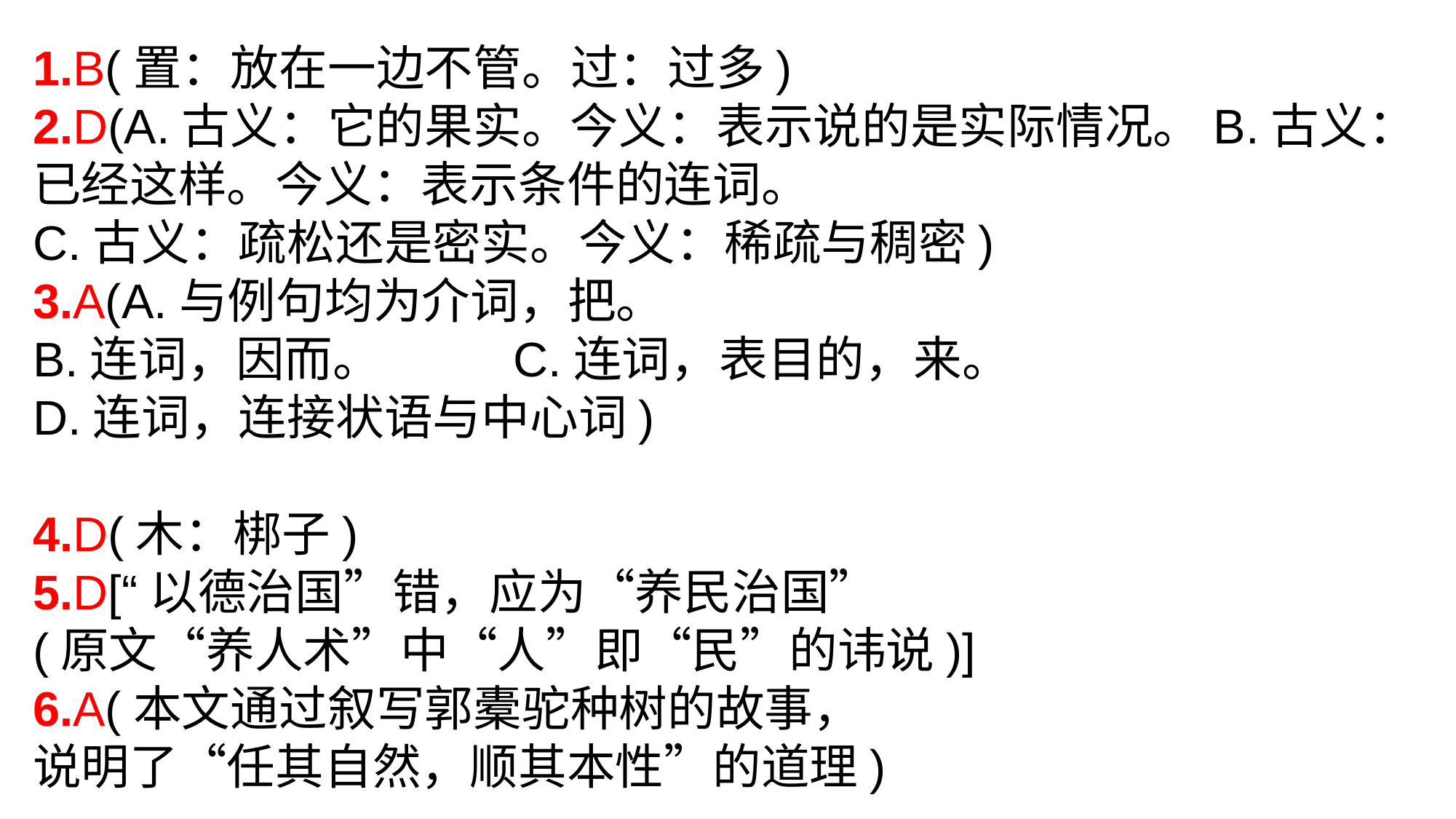

1.B(置：放在一边不管。过：过多)
2.D(A.古义：它的果实。今义：表示说的是实际情况。B.古义：已经这样。今义：表示条件的连词。
C.古义：疏松还是密实。今义：稀疏与稠密)
3.A(A.与例句均为介词，把。
B.连词，因而。           C.连词，表目的，来。
D.连词，连接状语与中心词)

4.D(木：梆子)
5.D[“以德治国”错，应为“养民治国”
(原文“养人术”中“人”即“民”的讳说)]
6.A(本文通过叙写郭橐驼种树的故事，
说明了“任其自然，顺其本性”的道理)